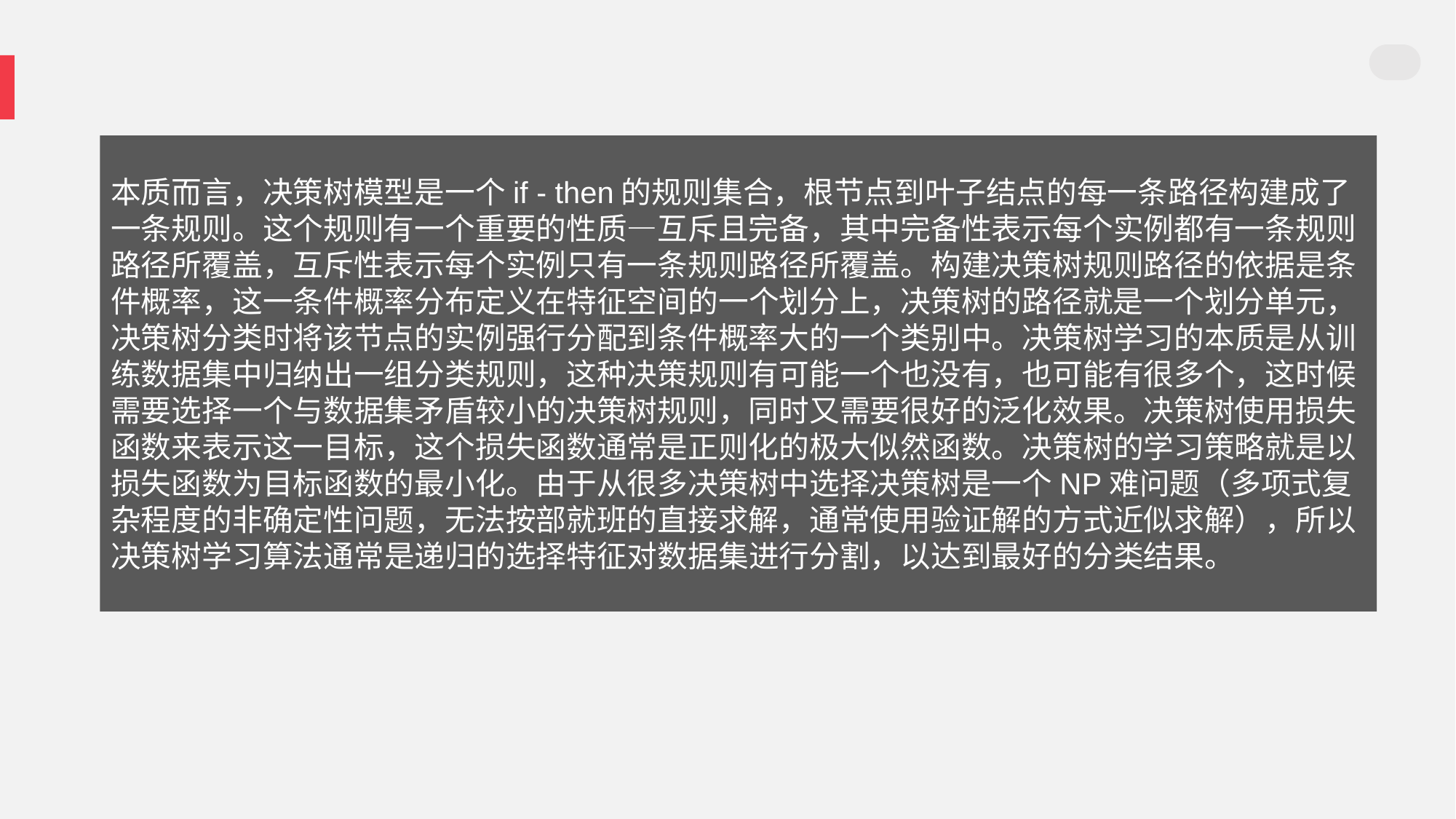

本质而言，决策树模型是一个if - then的规则集合，根节点到叶子结点的每一条路径构建成了一条规则。这个规则有一个重要的性质—互斥且完备，其中完备性表示每个实例都有一条规则路径所覆盖，互斥性表示每个实例只有一条规则路径所覆盖。构建决策树规则路径的依据是条件概率，这一条件概率分布定义在特征空间的一个划分上，决策树的路径就是一个划分单元，决策树分类时将该节点的实例强行分配到条件概率大的一个类别中。决策树学习的本质是从训练数据集中归纳出一组分类规则，这种决策规则有可能一个也没有，也可能有很多个，这时候需要选择一个与数据集矛盾较小的决策树规则，同时又需要很好的泛化效果。决策树使用损失函数来表示这一目标，这个损失函数通常是正则化的极大似然函数。决策树的学习策略就是以损失函数为目标函数的最小化。由于从很多决策树中选择决策树是一个NP难问题（多项式复杂程度的非确定性问题，无法按部就班的直接求解，通常使用验证解的方式近似求解），所以决策树学习算法通常是递归的选择特征对数据集进行分割，以达到最好的分类结果。